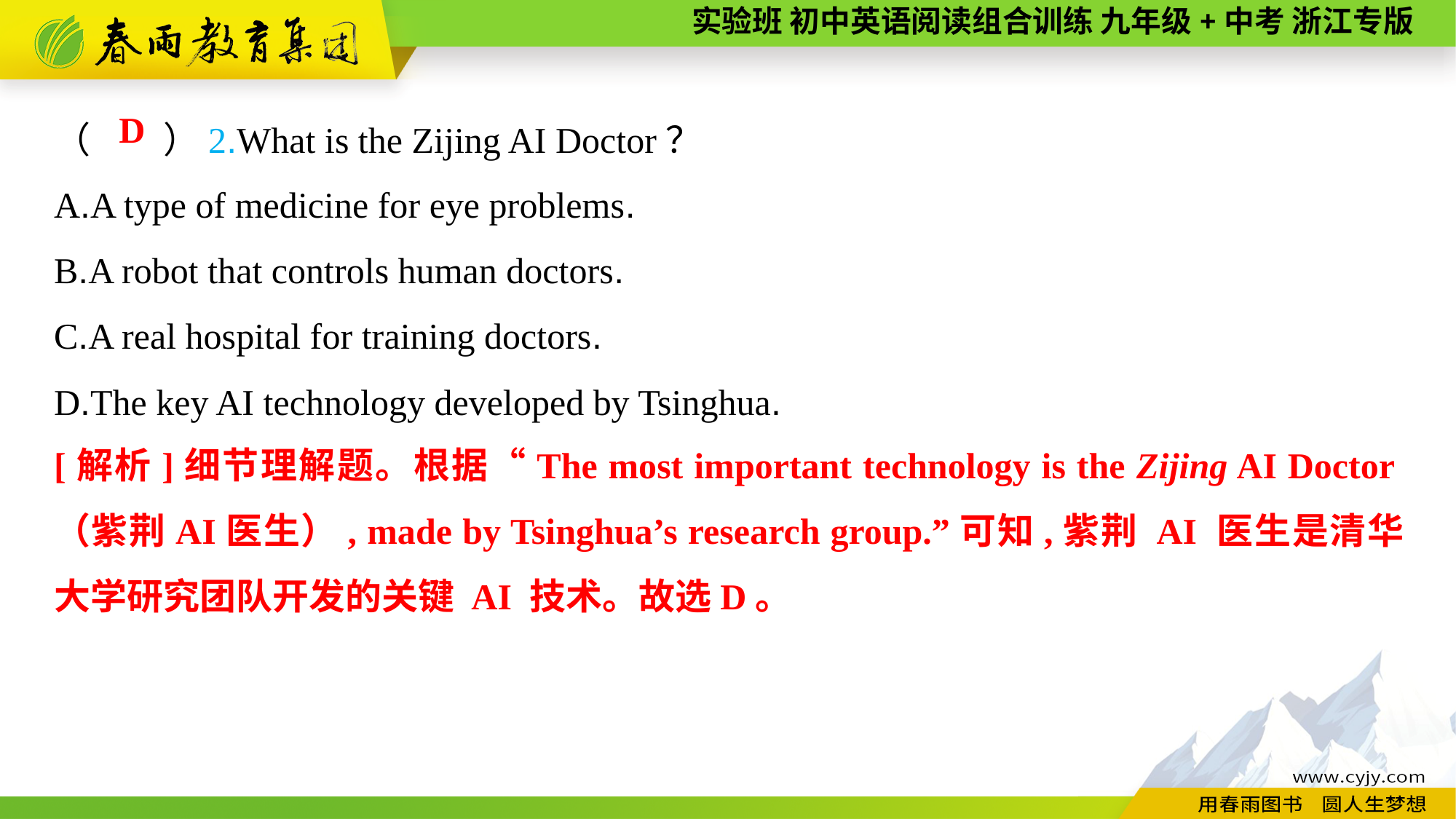

（　　）2.What is the Zijing AI Doctor？
A.A type of medicine for eye problems.
B.A robot that controls human doctors.
C.A real hospital for training doctors.
D.The key AI technology developed by Tsinghua.
D
[解析]细节理解题。根据“The most important technology is the Zijing AI Doctor（紫荆AI医生）, made by Tsinghua’s research group.”可知,紫荆 AI 医生是清华大学研究团队开发的关键 AI 技术。故选D。